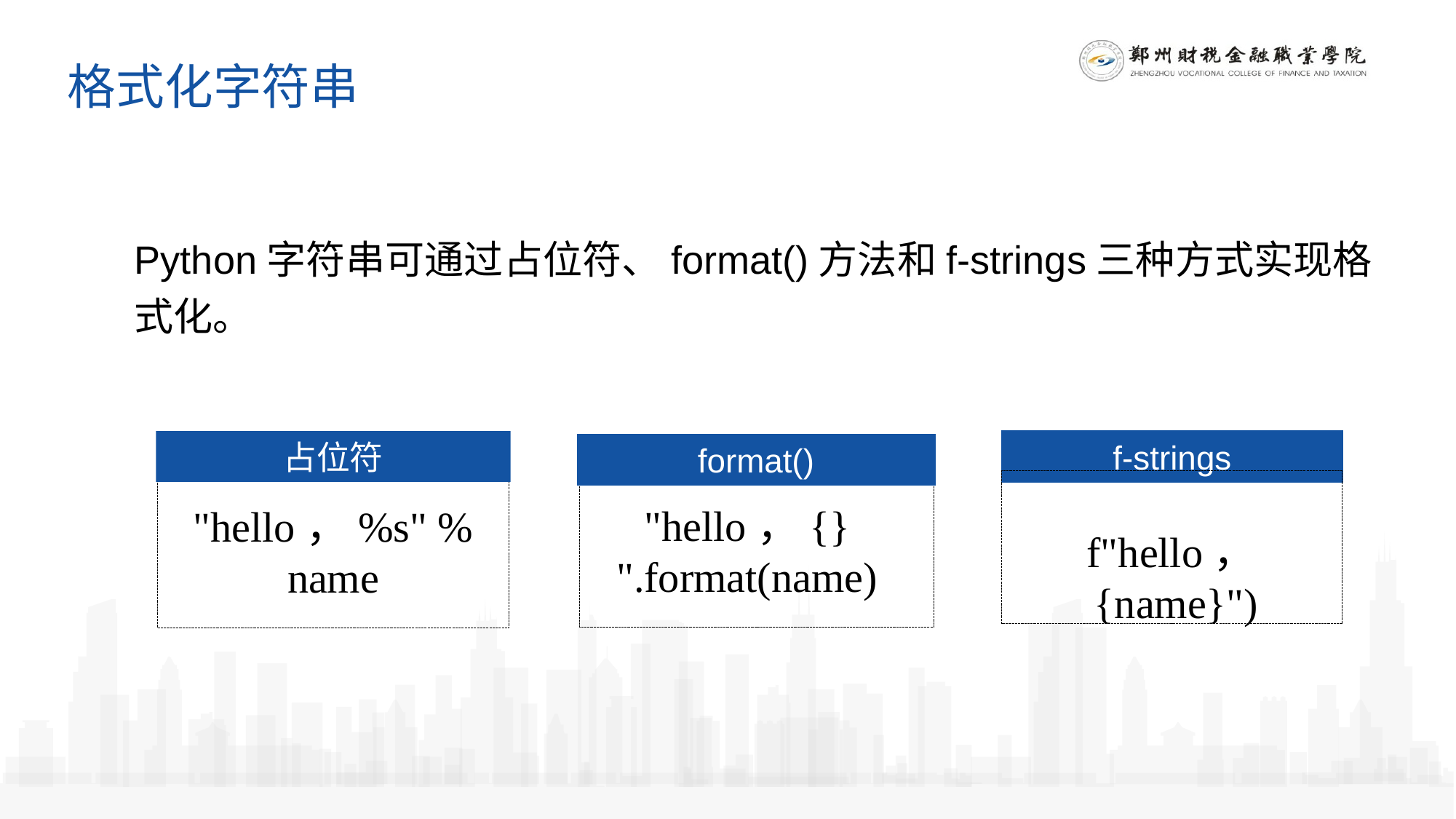

格式化字符串
Python字符串可通过占位符、format()方法和f-strings三种方式实现格式化。
占位符
f-strings
format()

"hello，{} ".format(name)
"hello，%s" % name
f"hello，{name}")